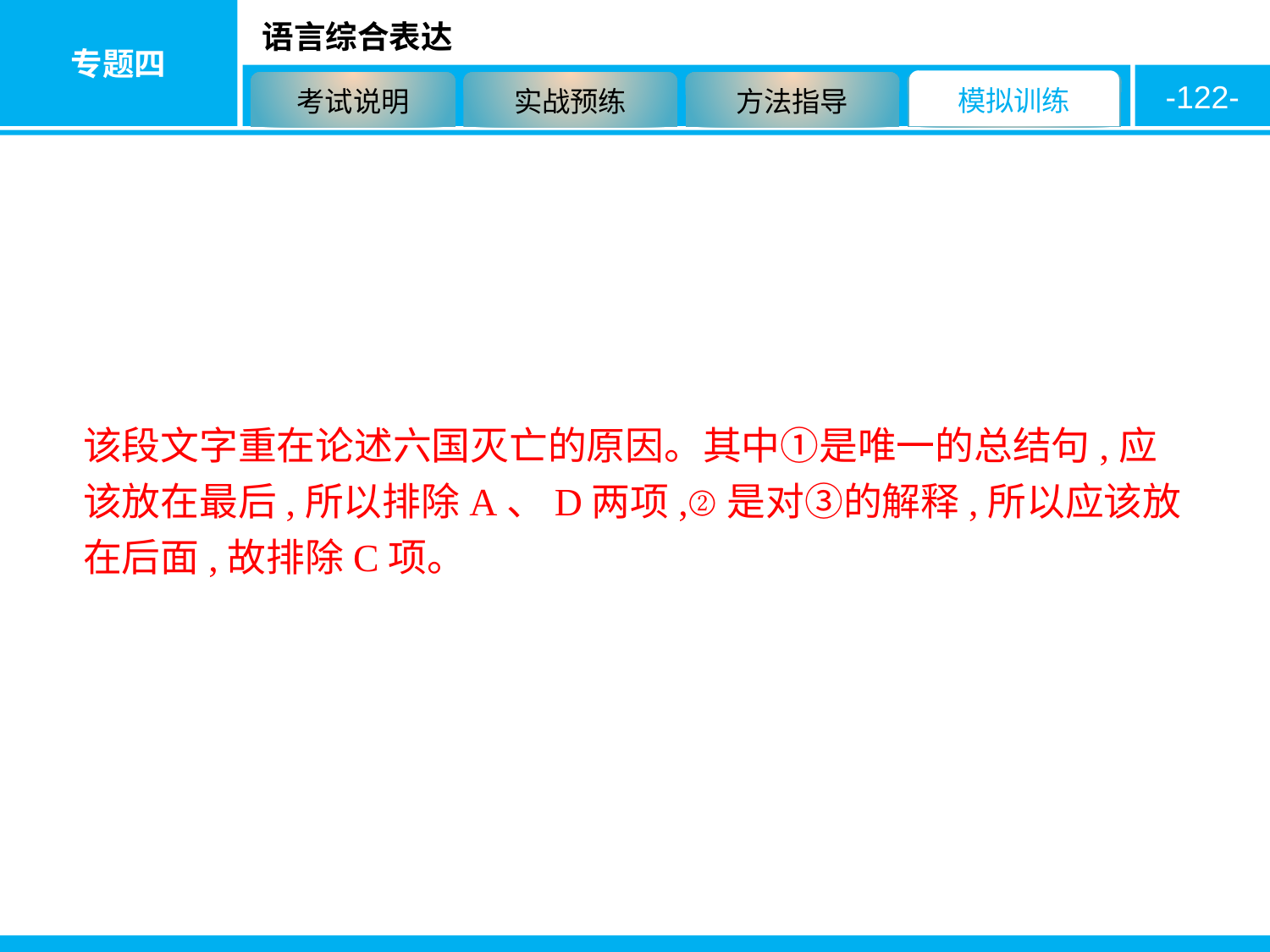

-122-
该段文字重在论述六国灭亡的原因。其中①是唯一的总结句,应该放在最后,所以排除A、D两项,②是对③的解释,所以应该放在后面,故排除C项。